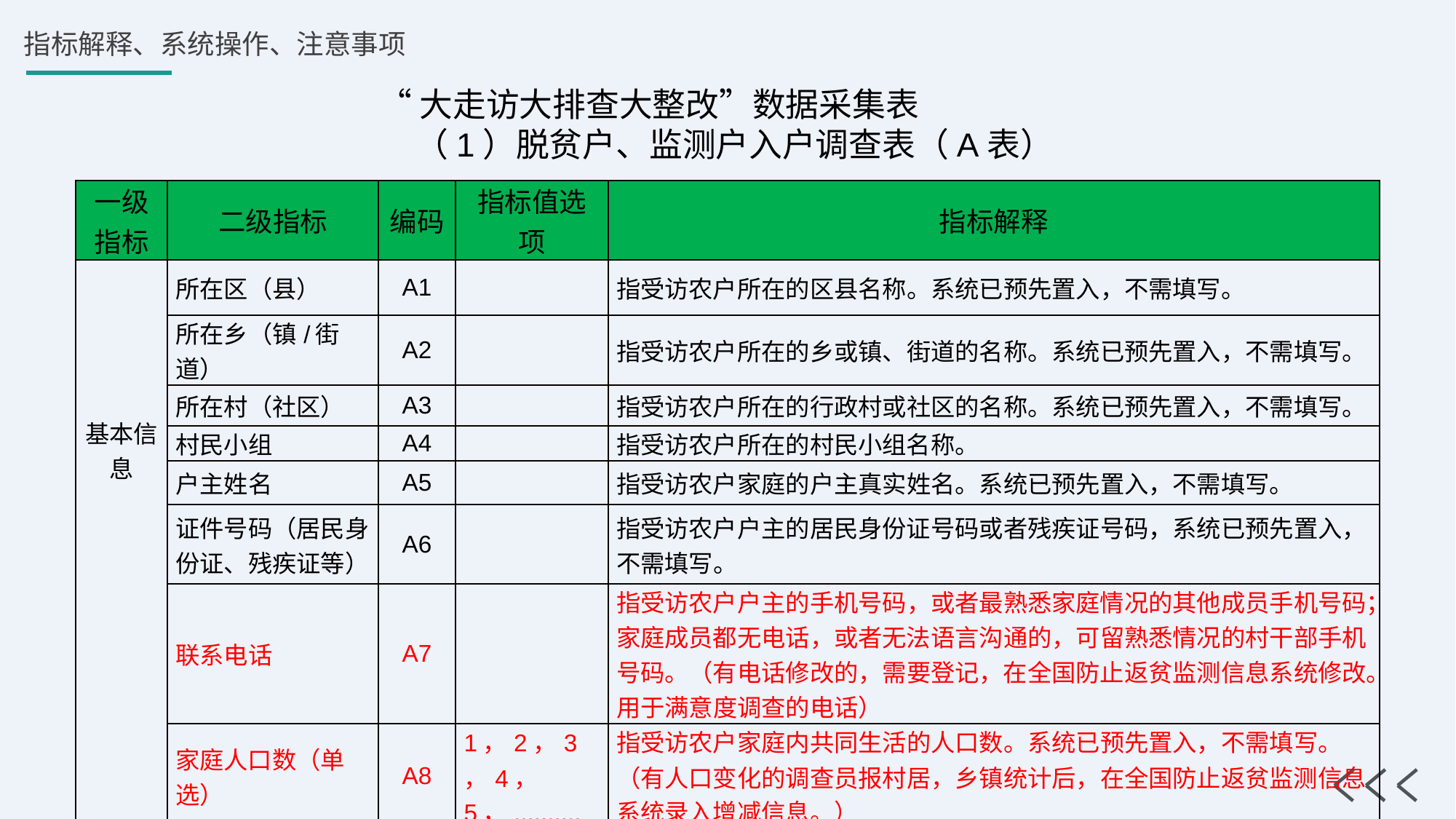

“大走访大排查大整改”数据采集表（1）脱贫户、监测户入户调查表（A表）
| 一级指标 | 二级指标 | 编码 | 指标值选项 | 指标解释 |
| --- | --- | --- | --- | --- |
| 基本信息 | 所在区（县） | A1 |  | 指受访农户所在的区县名称。系统已预先置入，不需填写。 |
|  | 所在乡（镇/街道） | A2 |  | 指受访农户所在的乡或镇、街道的名称。系统已预先置入，不需填写。 |
|  | 所在村（社区） | A3 |  | 指受访农户所在的行政村或社区的名称。系统已预先置入，不需填写。 |
|  | 村民小组 | A4 |  | 指受访农户所在的村民小组名称。 |
|  | 户主姓名 | A5 |  | 指受访农户家庭的户主真实姓名。系统已预先置入，不需填写。 |
|  | 证件号码（居民身份证、残疾证等） | A6 |  | 指受访农户户主的居民身份证号码或者残疾证号码，系统已预先置入，不需填写。 |
|  | 联系电话 | A7 |  | 指受访农户户主的手机号码，或者最熟悉家庭情况的其他成员手机号码；家庭成员都无电话，或者无法语言沟通的，可留熟悉情况的村干部手机号码。（有电话修改的，需要登记，在全国防止返贫监测信息系统修改。用于满意度调查的电话） |
|  | 家庭人口数（单选） | A8 | 1，2，3，4，5，.......... | 指受访农户家庭内共同生活的人口数。系统已预先置入，不需填写。（有人口变化的调查员报村居，乡镇统计后，在全国防止返贫监测信息系统录入增减信息。） |